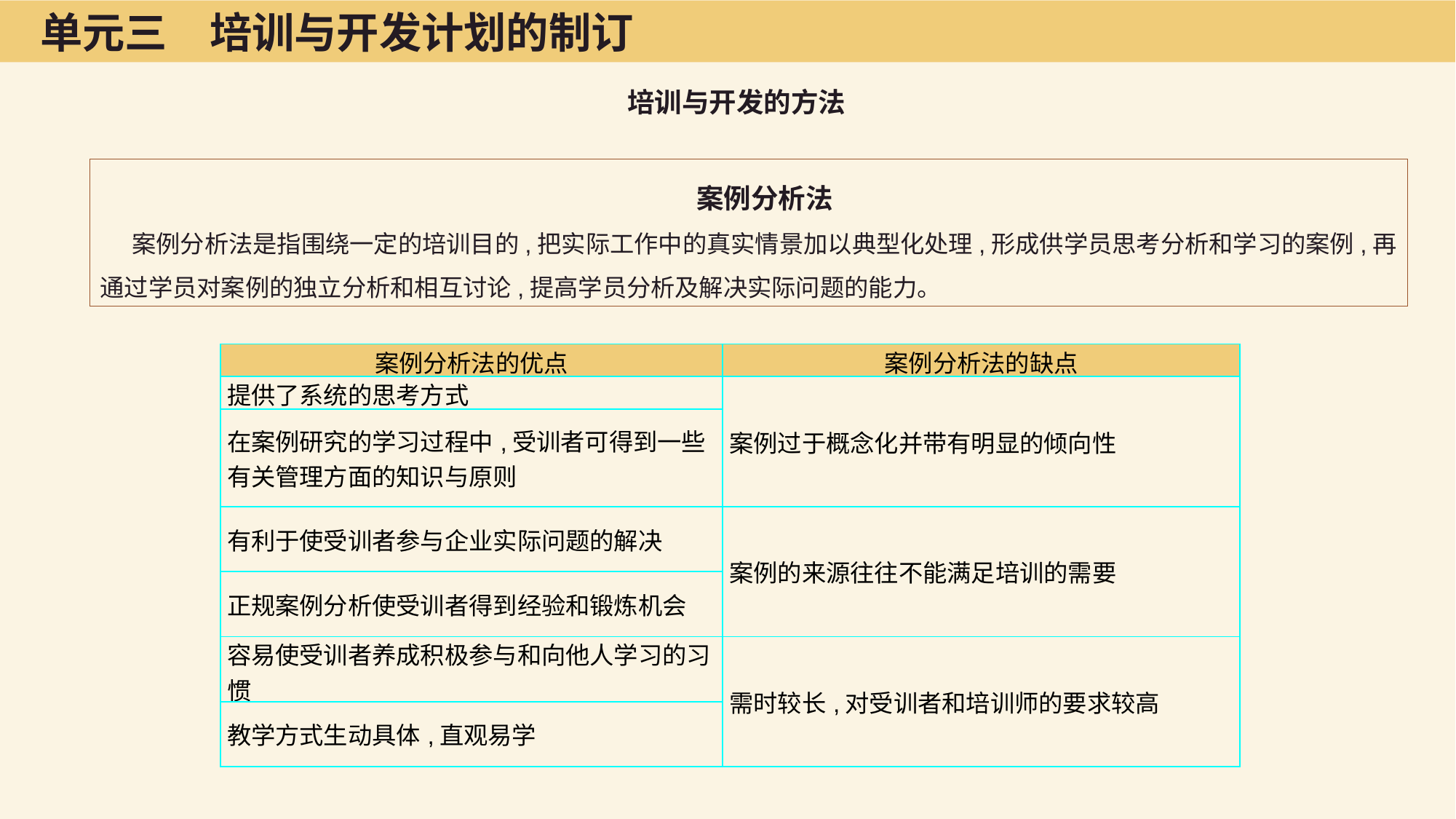

单元三　培训与开发计划的制订
培训与开发的方法
案例分析法
案例分析法是指围绕一定的培训目的,把实际工作中的真实情景加以典型化处理,形成供学员思考分析和学习的案例,再通过学员对案例的独立分析和相互讨论,提高学员分析及解决实际问题的能力。
| 案例分析法的优点 | 案例分析法的缺点 |
| --- | --- |
| 提供了系统的思考方式 | 案例过于概念化并带有明显的倾向性 |
| 在案例研究的学习过程中,受训者可得到一些有关管理方面的知识与原则 |  |
| 有利于使受训者参与企业实际问题的解决 | 案例的来源往往不能满足培训的需要 |
| 正规案例分析使受训者得到经验和锻炼机会 |  |
| 容易使受训者养成积极参与和向他人学习的习惯 | 需时较长,对受训者和培训师的要求较高 |
| 教学方式生动具体,直观易学 |  |